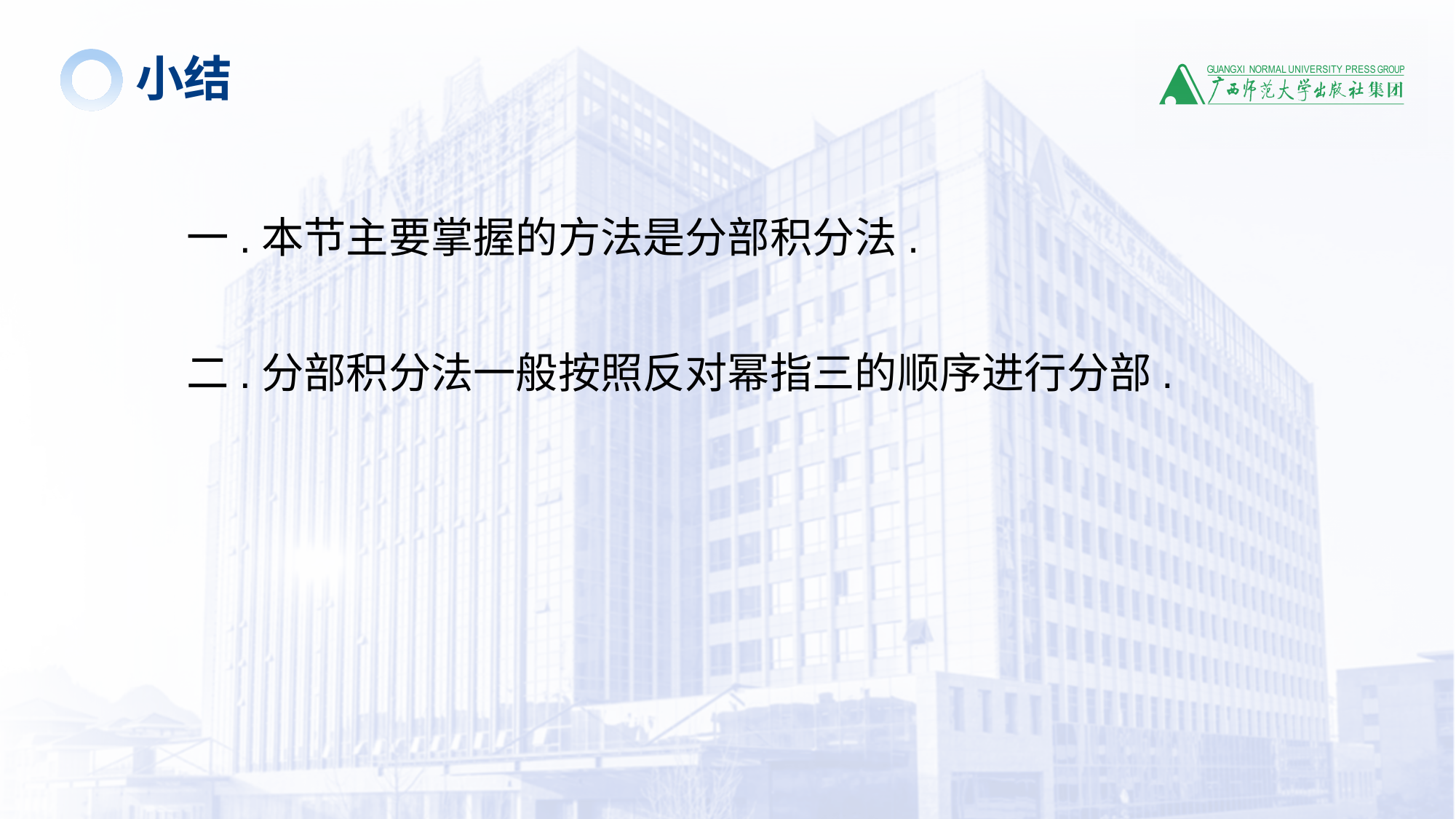

小结

一.本节主要掌握的方法是分部积分法.
二.分部积分法一般按照反对幂指三的顺序进行分部.